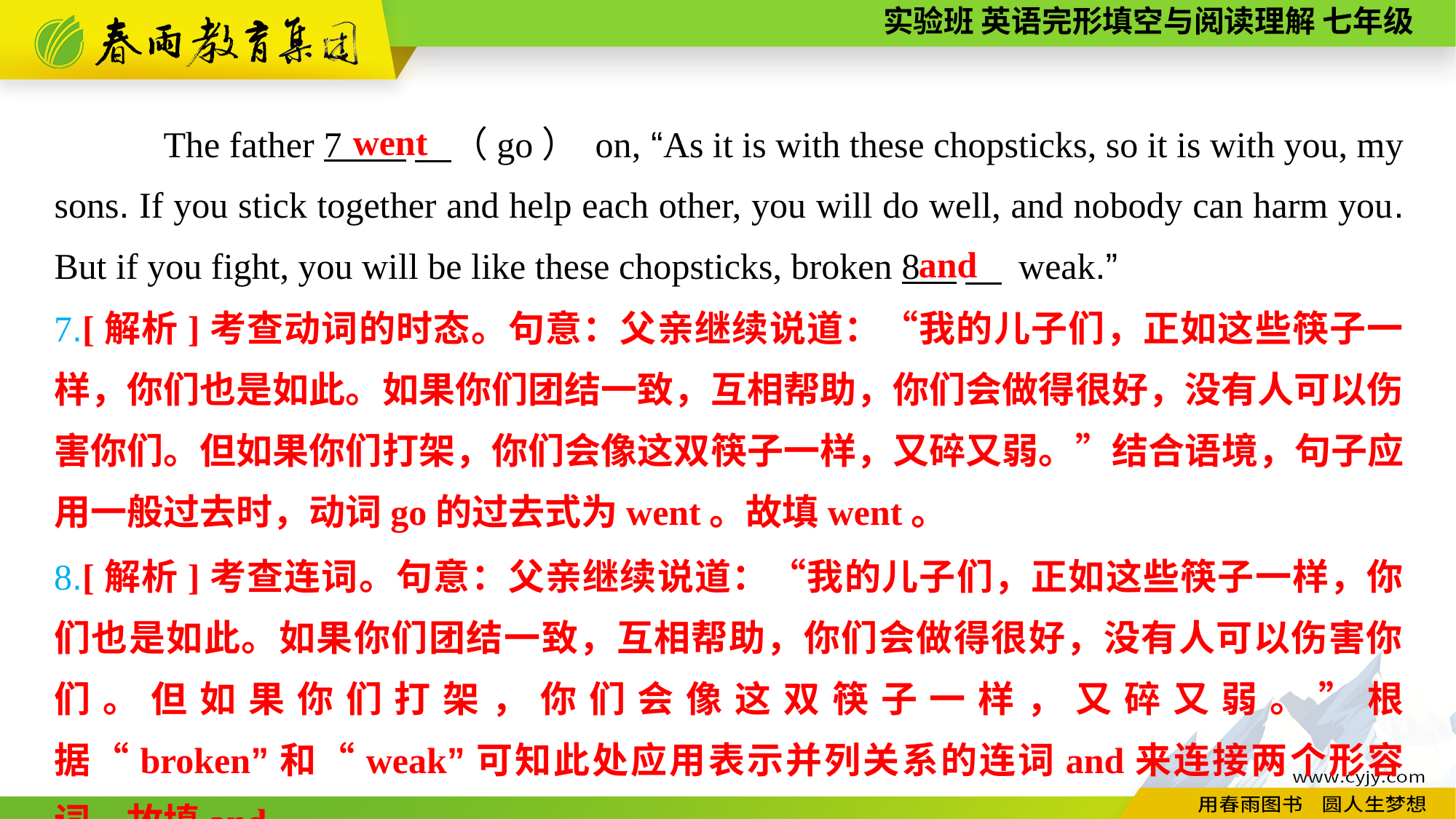

went
The father 7       　（go） on, “As it is with these chopsticks, so it is with you, my sons. If you stick together and help each other, you will do well, and nobody can harm you. But if you fight, you will be like these chopsticks, broken 8    　 weak.”
and
7.[解析]考查动词的时态。句意：父亲继续说道：“我的儿子们，正如这些筷子一样，你们也是如此。如果你们团结一致，互相帮助，你们会做得很好，没有人可以伤害你们。但如果你们打架，你们会像这双筷子一样，又碎又弱。”结合语境，句子应用一般过去时，动词go的过去式为went。故填went。
8.[解析]考查连词。句意：父亲继续说道：“我的儿子们，正如这些筷子一样，你们也是如此。如果你们团结一致，互相帮助，你们会做得很好，没有人可以伤害你们。但如果你们打架，你们会像这双筷子一样，又碎又弱。”根据“broken”和“weak”可知此处应用表示并列关系的连词and来连接两个形容词。故填and。